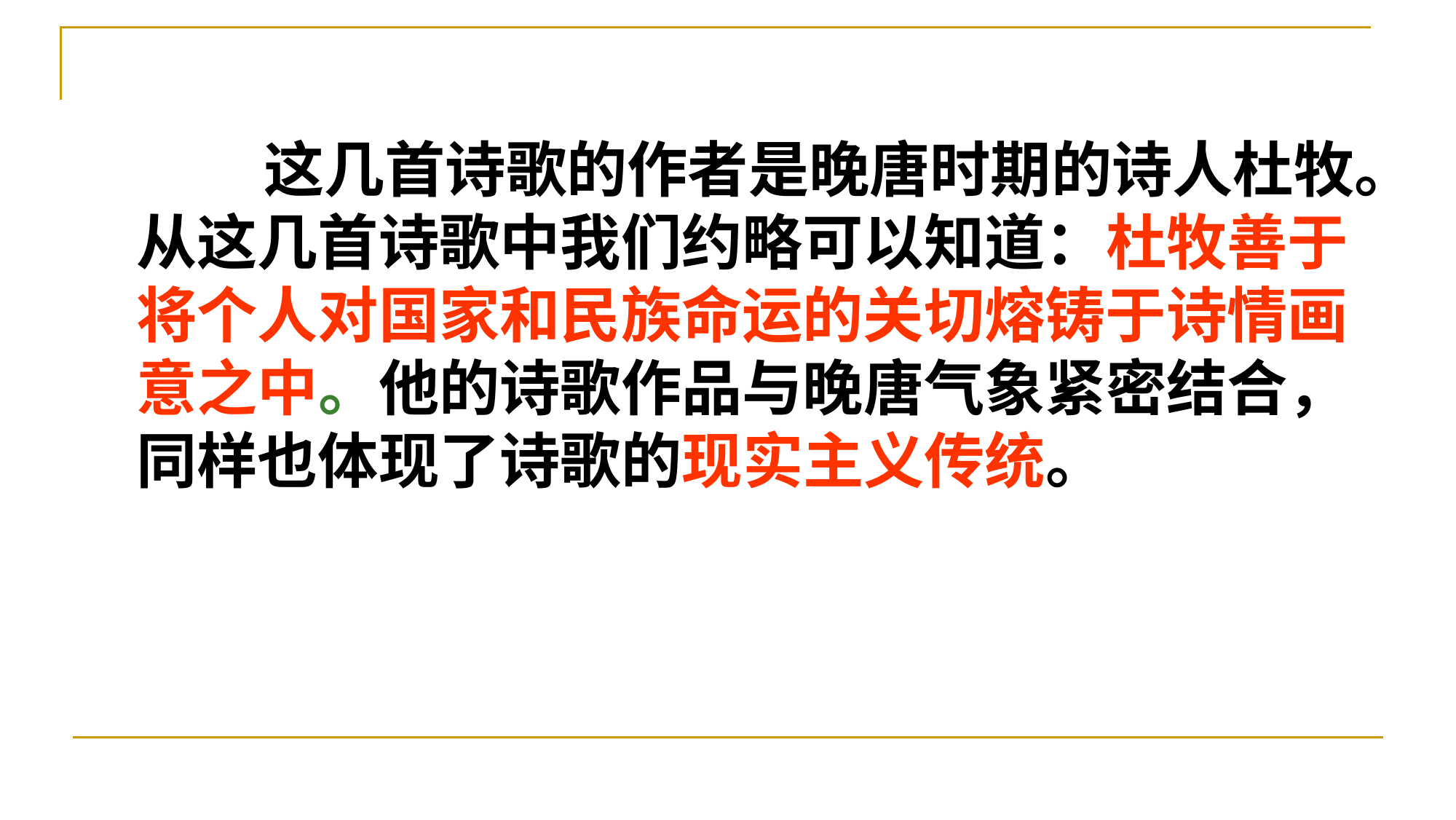

这几首诗歌的作者是晚唐时期的诗人杜牧。从这几首诗歌中我们约略可以知道：杜牧善于将个人对国家和民族命运的关切熔铸于诗情画意之中。他的诗歌作品与晚唐气象紧密结合，同样也体现了诗歌的现实主义传统。